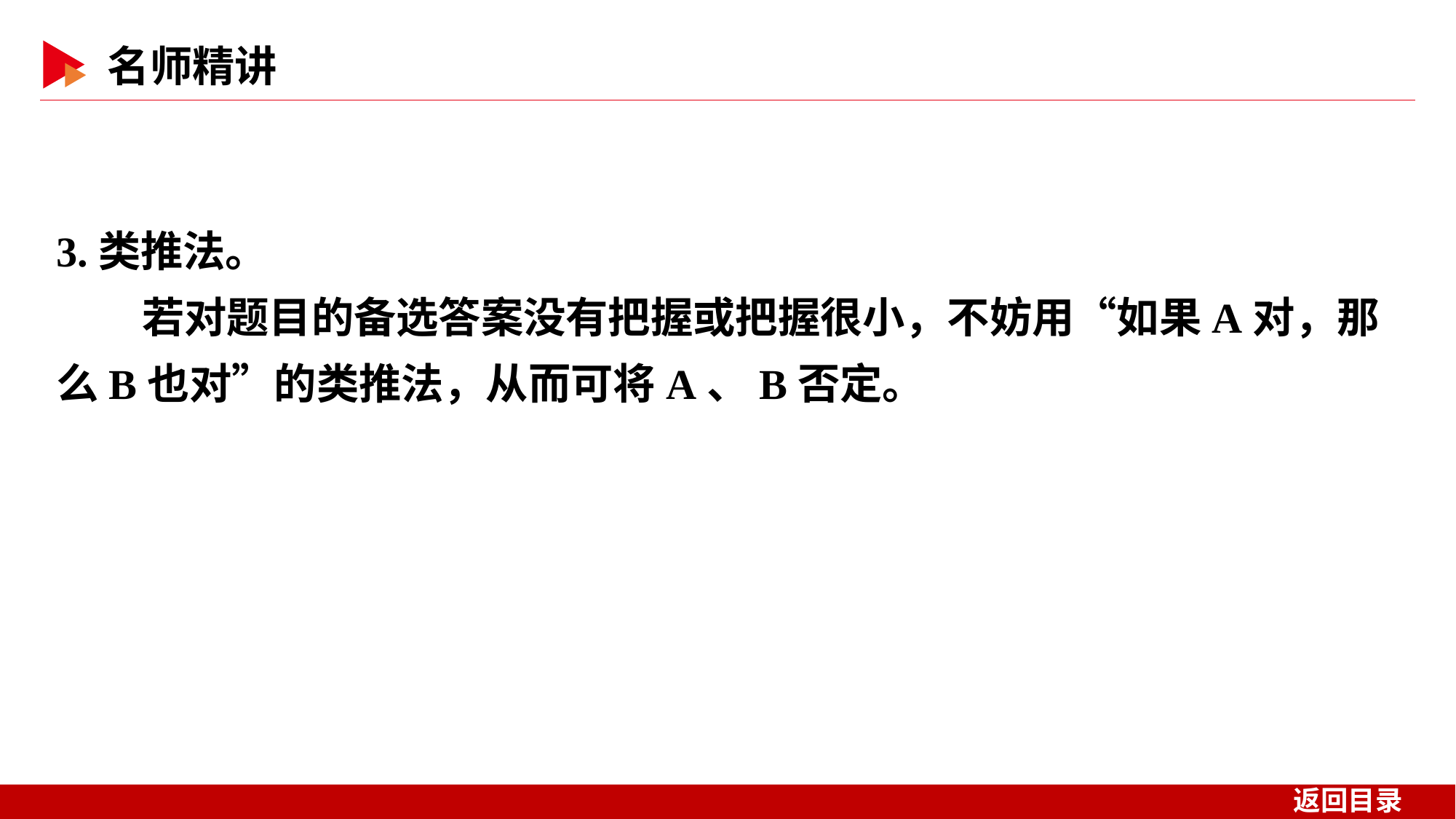

3.类推法。
若对题目的备选答案没有把握或把握很小，不妨用“如果A对，那么B也对”的类推法，从而可将A、B否定。